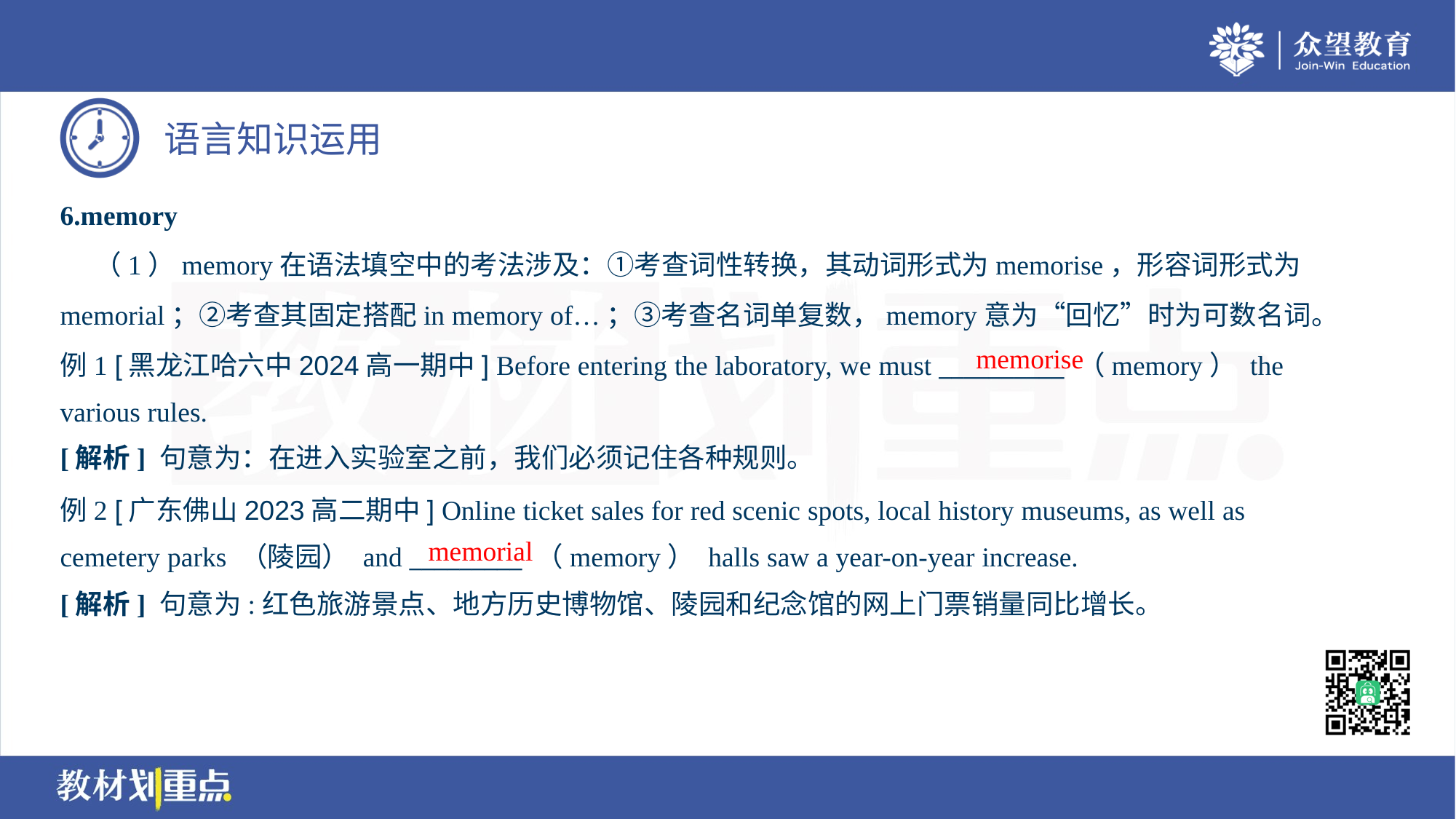

6.memory
    （1）memory在语法填空中的考法涉及：①考查词性转换，其动词形式为memorise，形容词形式为
memorial；②考查其固定搭配in memory of…；③考查名词单复数，memory意为“回忆”时为可数名词。
例1 [黑龙江哈六中2024高一期中] Before entering the laboratory, we must __________ （memory） the
various rules.
memorise
[解析] 句意为：在进入实验室之前，我们必须记住各种规则。
例2 [广东佛山2023高二期中] Online ticket sales for red scenic spots, local history museums, as well as
cemetery parks （陵园） and _________ （memory） halls saw a year-on-year increase.
memorial
[解析] 句意为:红色旅游景点、地方历史博物馆、陵园和纪念馆的网上门票销量同比增长。